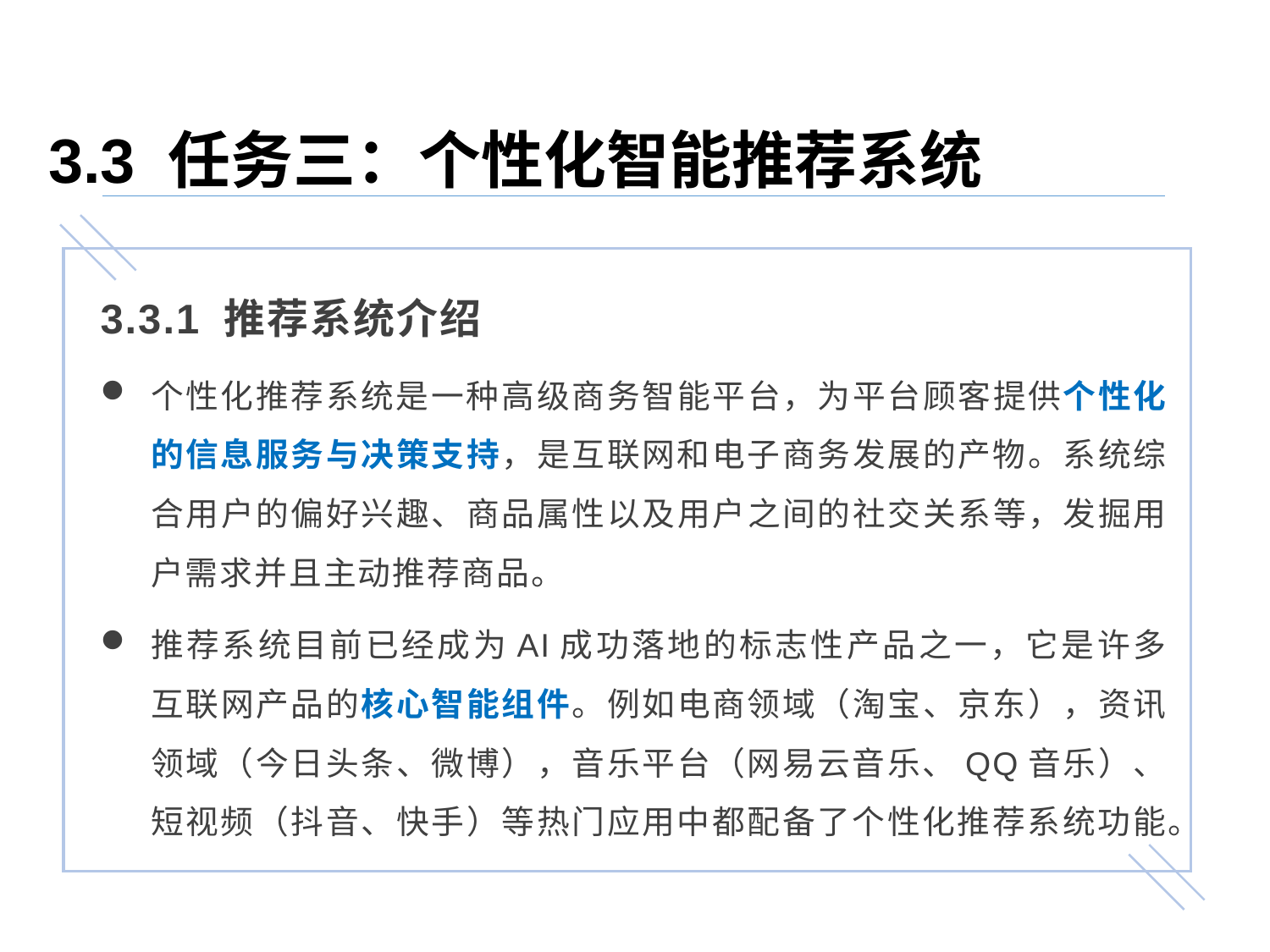

3.3 任务三：个性化智能推荐系统

3.3.1 推荐系统介绍
个性化推荐系统是一种高级商务智能平台，为平台顾客提供个性化的信息服务与决策支持，是互联网和电子商务发展的产物。系统综合用户的偏好兴趣、商品属性以及用户之间的社交关系等，发掘用户需求并且主动推荐商品。
推荐系统目前已经成为AI成功落地的标志性产品之一，它是许多互联网产品的核心智能组件。例如电商领域（淘宝、京东），资讯领域（今日头条、微博），音乐平台（网易云音乐、QQ音乐）、短视频（抖音、快手）等热门应用中都配备了个性化推荐系统功能。